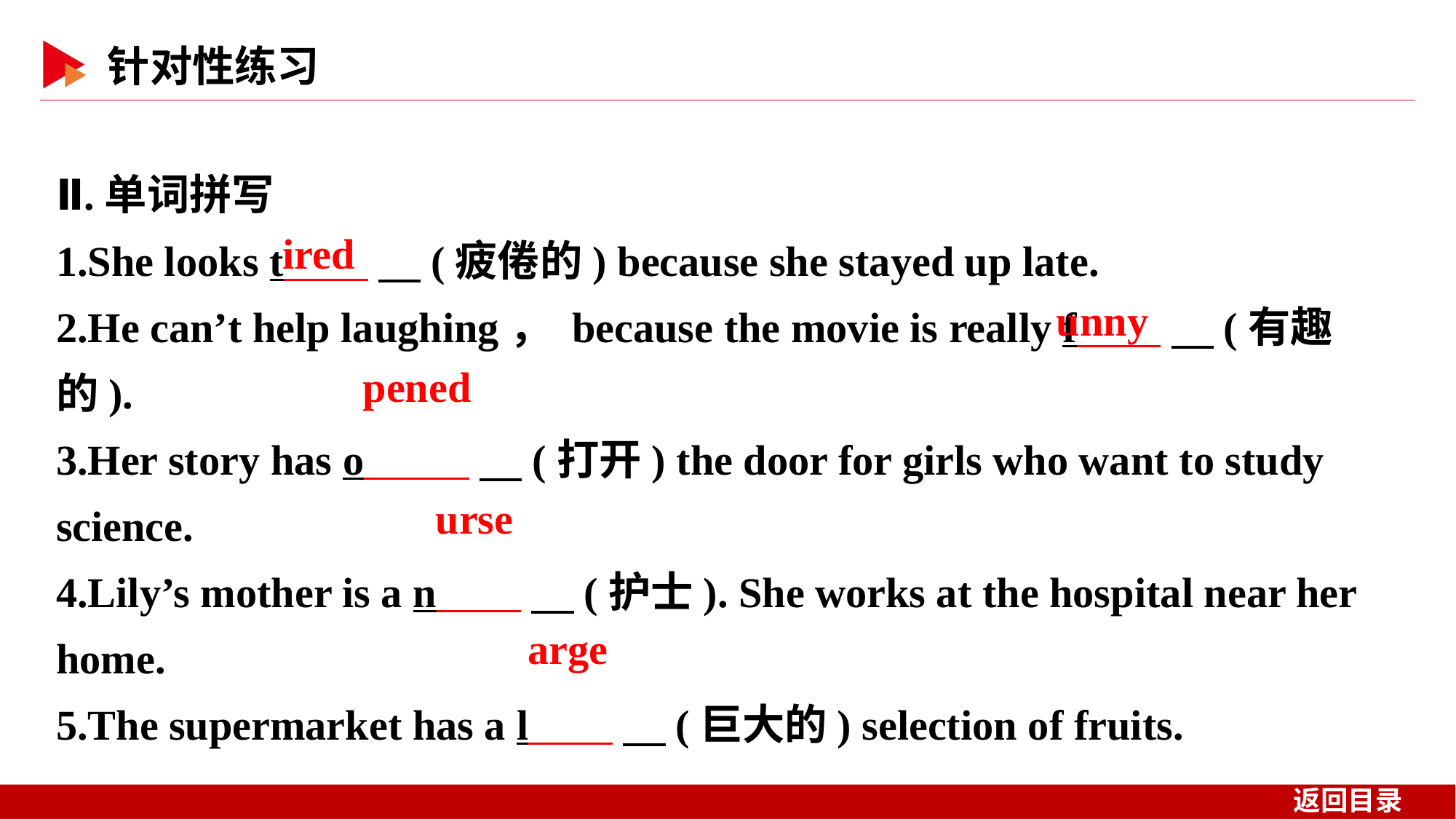

Ⅱ.单词拼写
1.She looks t        　(疲倦的) because she stayed up late.
2.He can’t help laughing， because the movie is really f        　(有趣的).
3.Her story has o          　(打开) the door for girls who want to study science.
4.Lily’s mother is a n        　(护士). She works at the hospital near her home.
5.The supermarket has a l        　(巨大的) selection of fruits.
ired
unny
pened
urse
arge